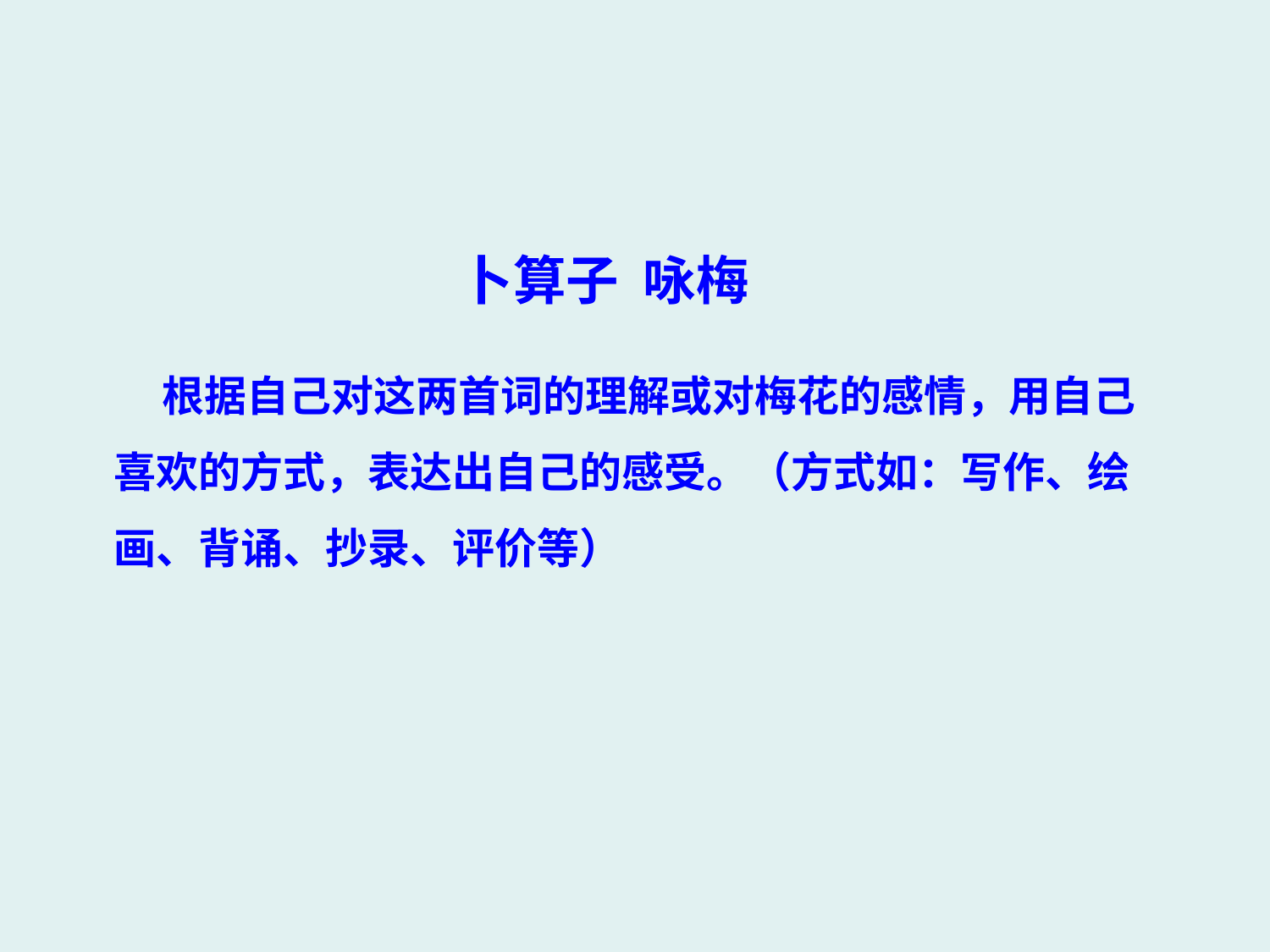

卜算子  咏梅
    根据自己对这两首词的理解或对梅花的感情，用自己喜欢的方式，表达出自己的感受。（方式如：写作、绘画、背诵、抄录、评价等）